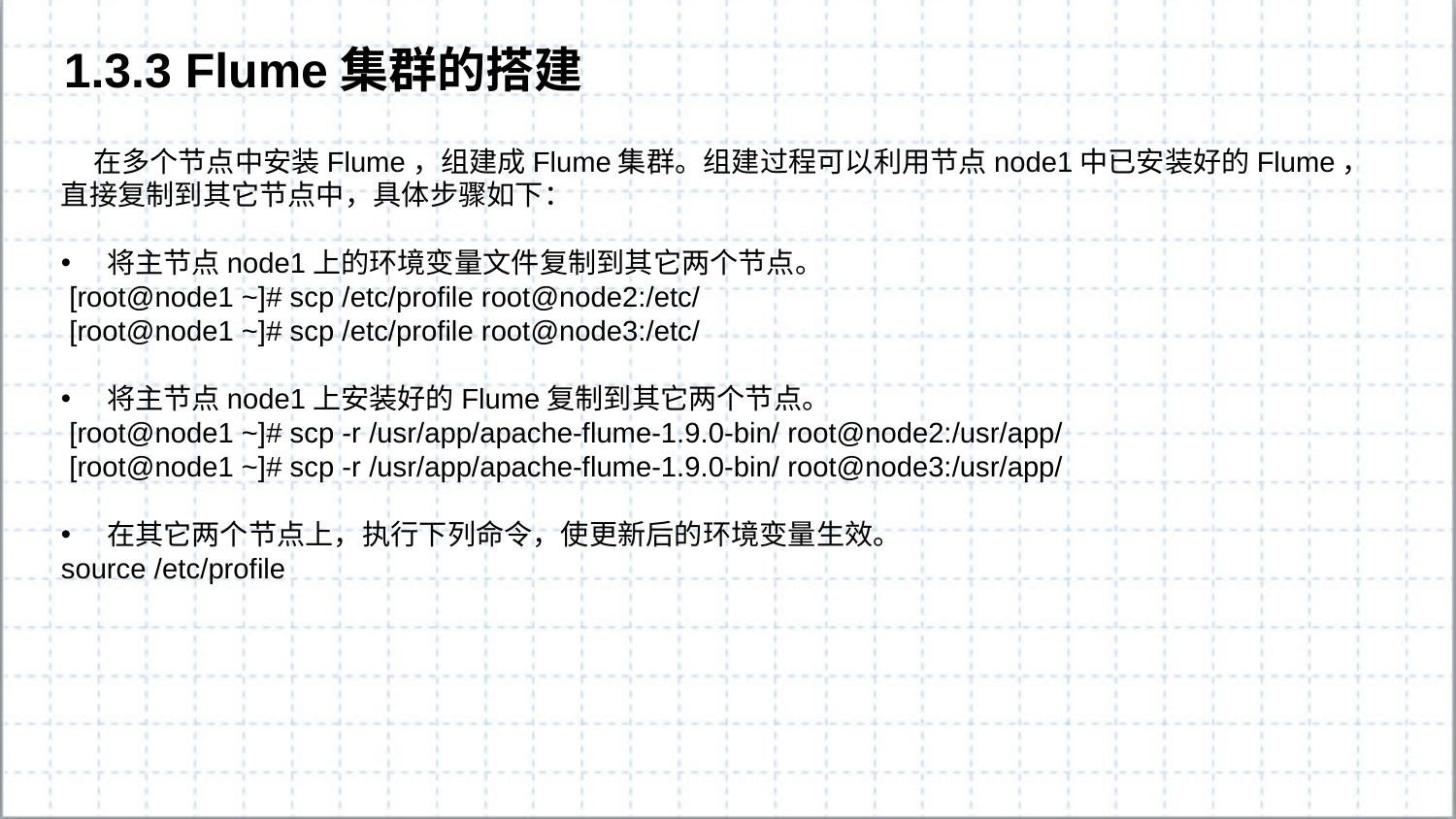

1.3.3 Flume集群的搭建
    在多个节点中安装Flume，组建成Flume集群。组建过程可以利用节点node1中已安装好的Flume，直接复制到其它节点中，具体步骤如下：

将主节点node1上的环境变量文件复制到其它两个节点。
 [root@node1 ~]# scp /etc/profile root@node2:/etc/
 [root@node1 ~]# scp /etc/profile root@node3:/etc/

将主节点node1上安装好的Flume复制到其它两个节点。
 [root@node1 ~]# scp -r /usr/app/apache-flume-1.9.0-bin/ root@node2:/usr/app/
 [root@node1 ~]# scp -r /usr/app/apache-flume-1.9.0-bin/ root@node3:/usr/app/

在其它两个节点上，执行下列命令，使更新后的环境变量生效。
source /etc/profile